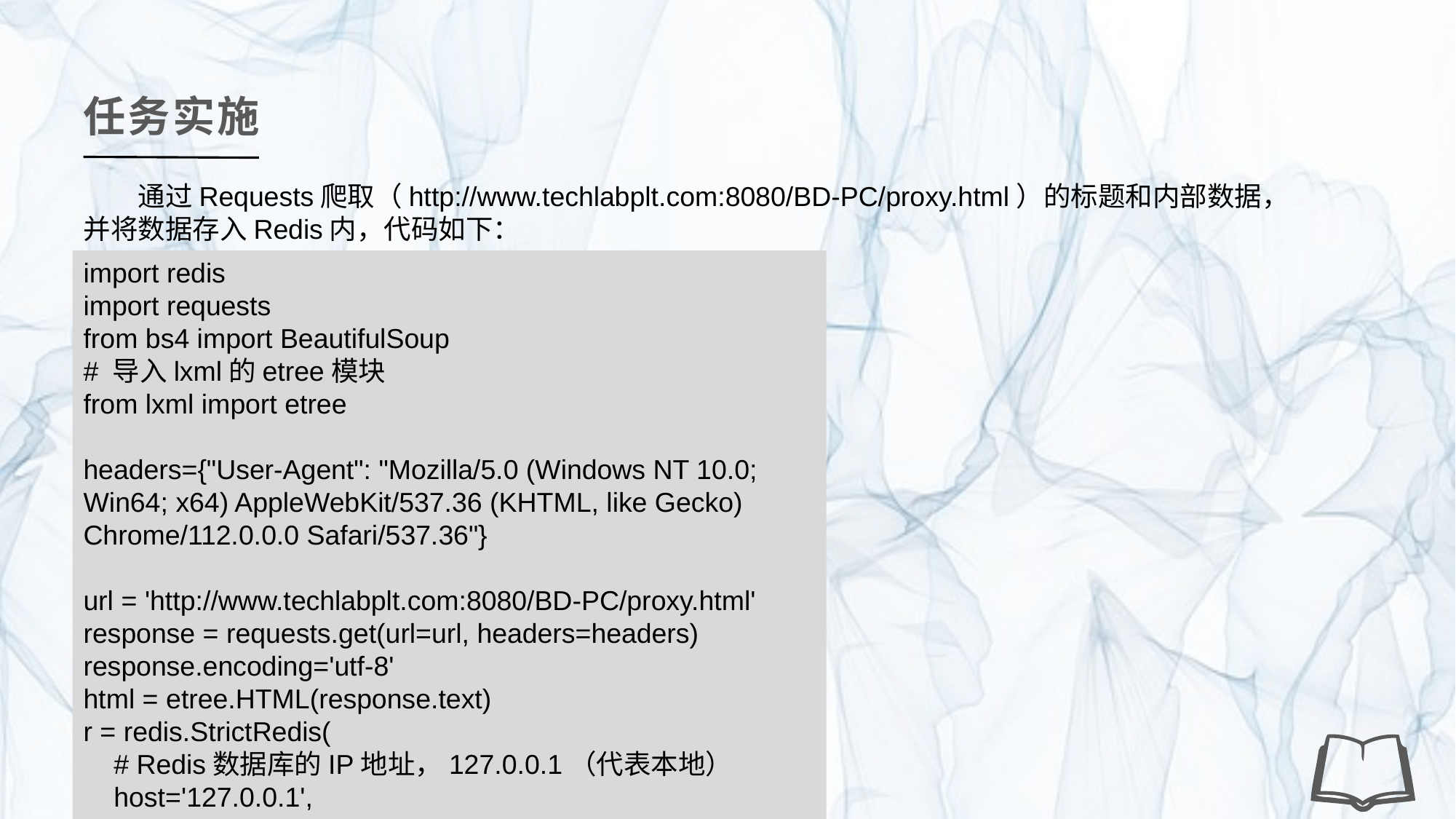

任务实施
通过Requests爬取（http://www.techlabplt.com:8080/BD-PC/proxy.html）的标题和内部数据，并将数据存入Redis内，代码如下：
import redis
import requests
from bs4 import BeautifulSoup
# 导入lxml的etree模块
from lxml import etree

headers={"User-Agent": "Mozilla/5.0 (Windows NT 10.0; Win64; x64) AppleWebKit/537.36 (KHTML, like Gecko) Chrome/112.0.0.0 Safari/537.36"}

url = 'http://www.techlabplt.com:8080/BD-PC/proxy.html'
response = requests.get(url=url, headers=headers)
response.encoding='utf-8'
html = etree.HTML(response.text)
r = redis.StrictRedis(
    # Redis数据库的IP地址，127.0.0.1（代表本地）
    host='127.0.0.1',

34